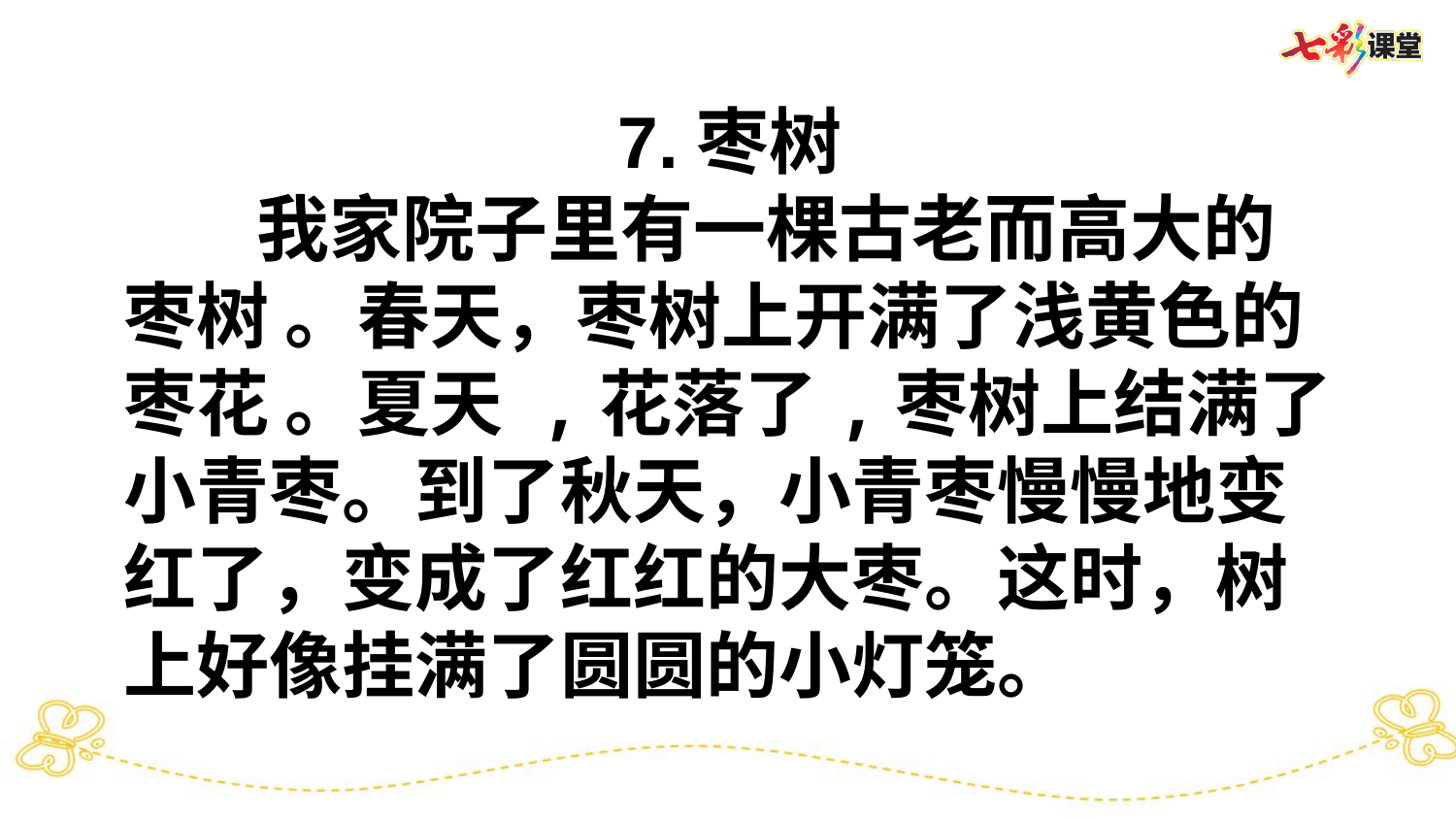

7.枣树
       我家院子里有一棵古老而高大的枣树 。春天，枣树上开满了浅黄色的枣花 。夏天 ,花落了,枣树上结满了小青枣。到了秋天，小青枣慢慢地变红了，变成了红红的大枣。这时，树上好像挂满了圆圆的小灯笼。